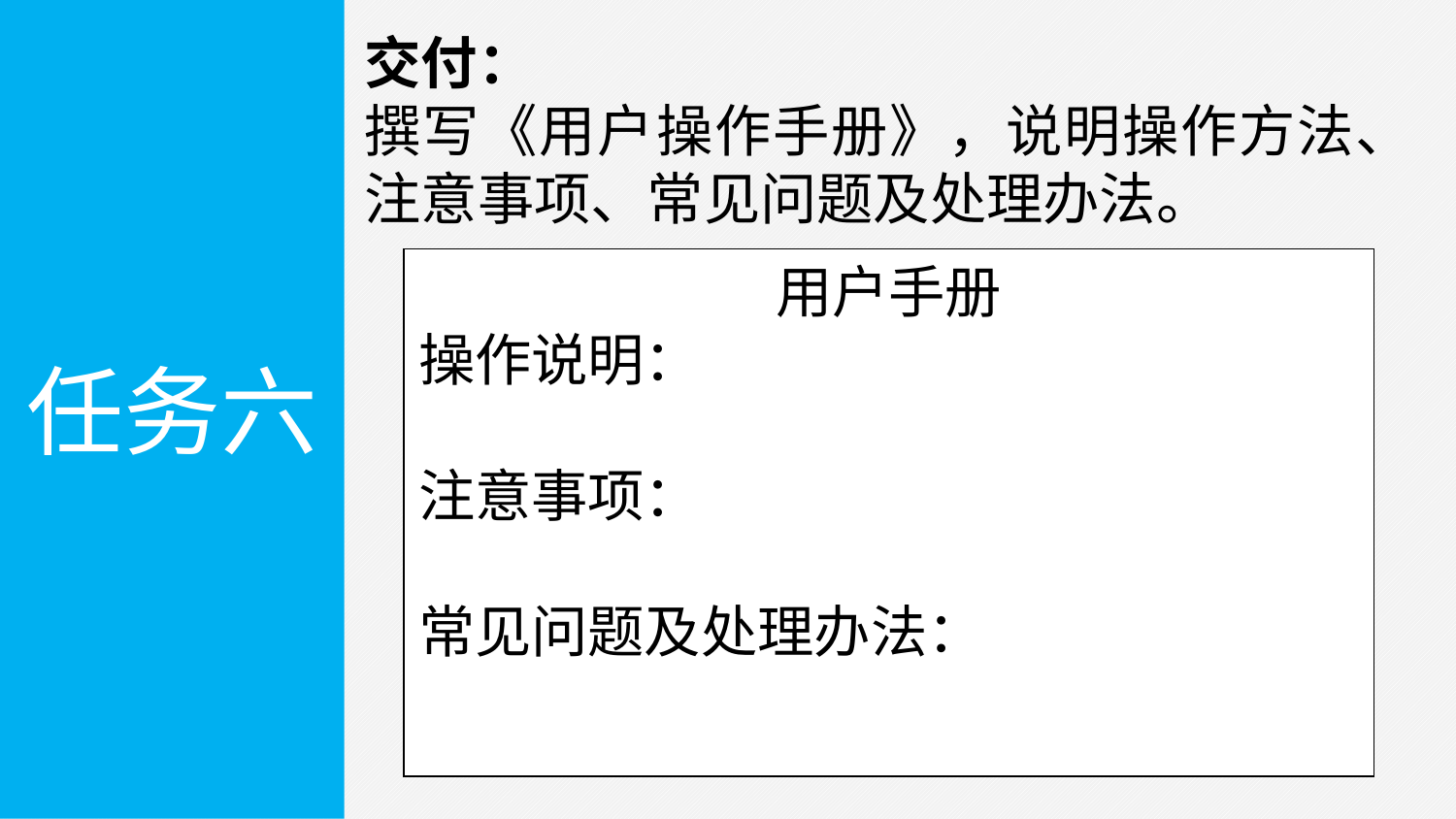

任务六
交付：
撰写《用户操作手册》，说明操作方法、注意事项、常见问题及处理办法。

用户手册
操作说明：

注意事项：

常见问题及处理办法：